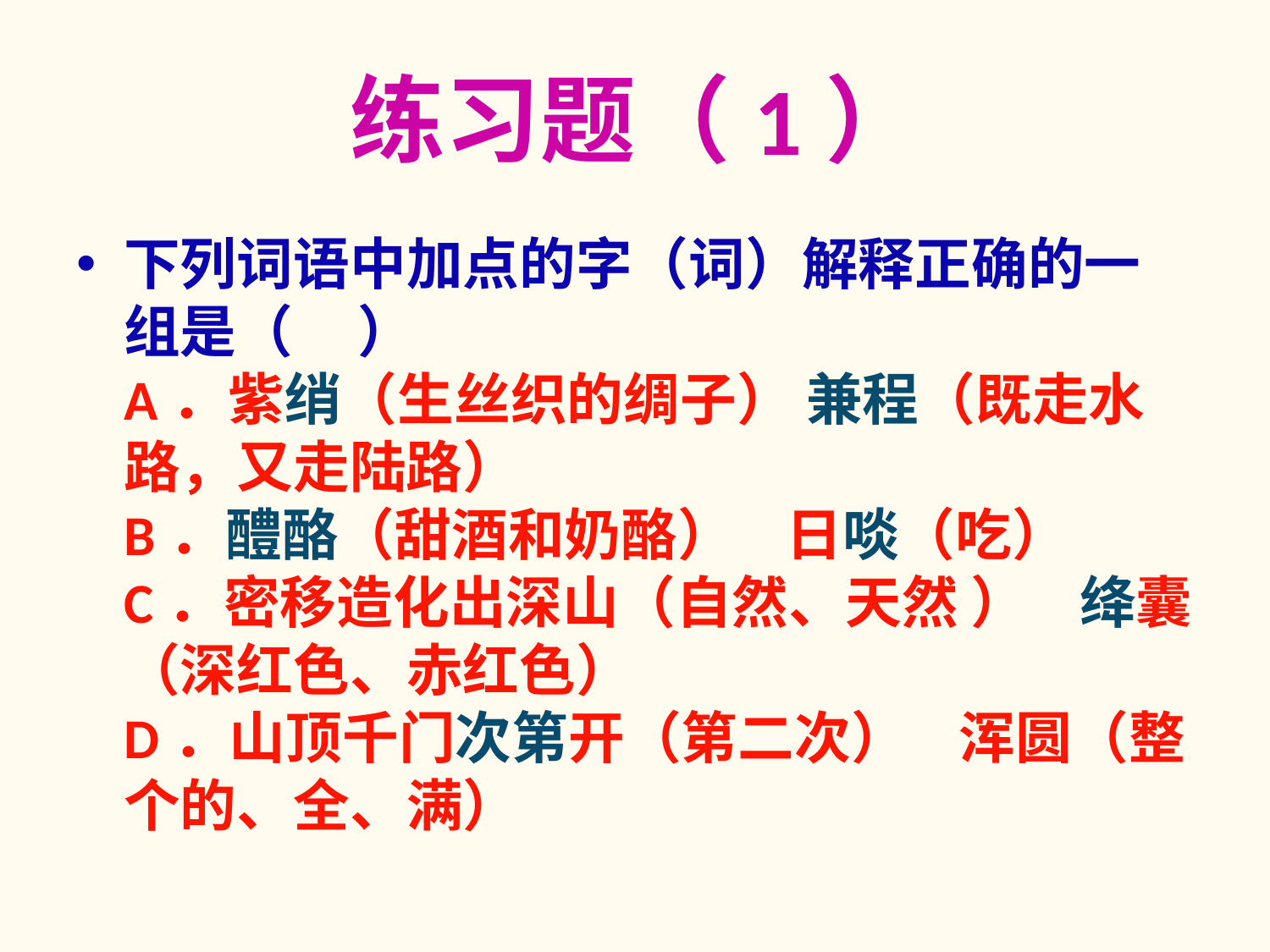

# 练习题（1）
下列词语中加点的字（词）解释正确的一组是（     ）
A．紫绡（生丝织的绸子） 兼程（既走水路，又走陆路）
B．醴酪（甜酒和奶酪）    日啖（吃）
C．密移造化出深山（自然、天然 ）    绛囊（深红色、赤红色）
D．山顶千门次第开（第二次）    浑圆（整个的、全、满）